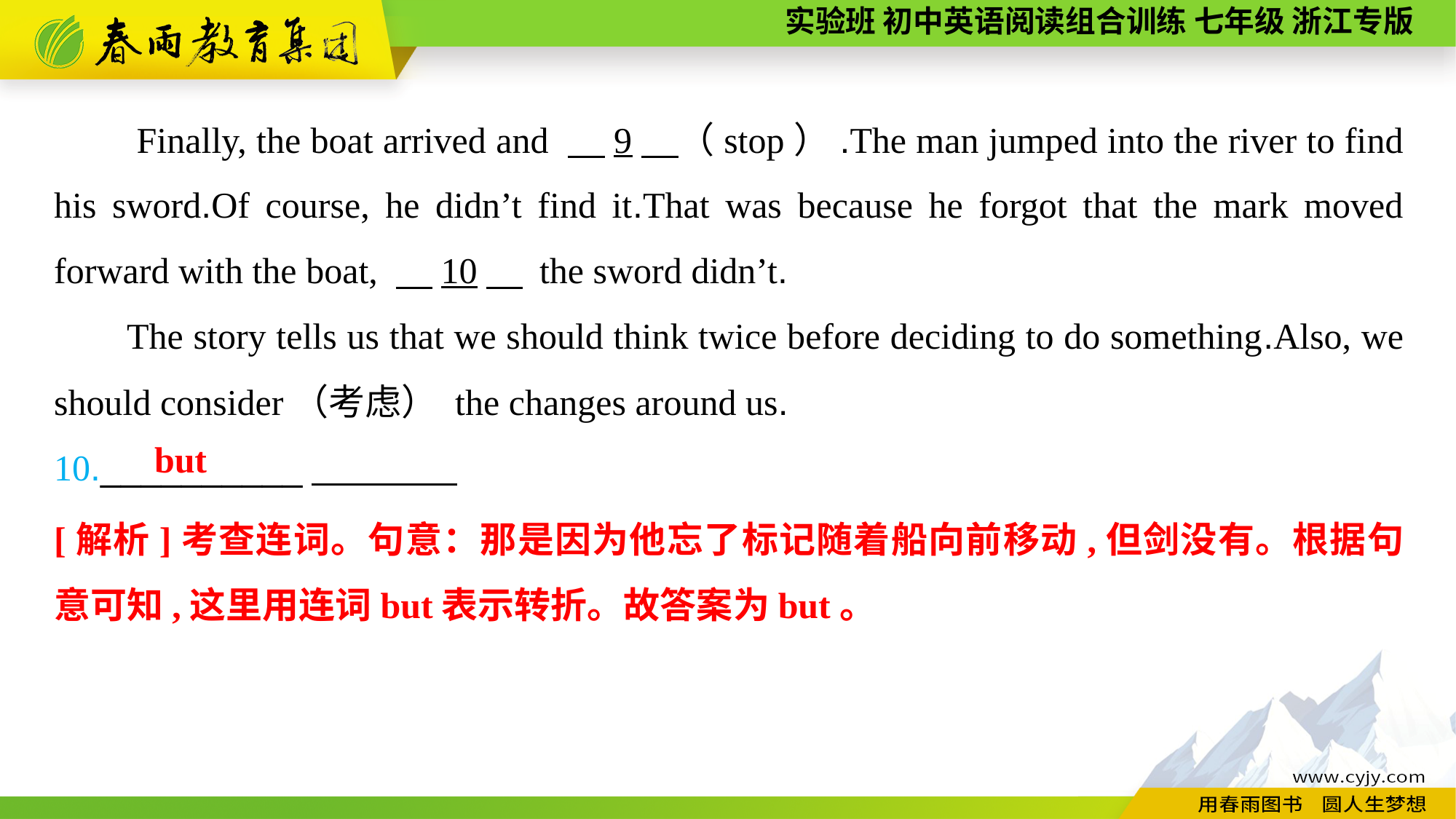

Finally, the boat arrived and 　9　（stop）.The man jumped into the river to find his sword.Of course, he didn’t find it.That was because he forgot that the mark moved forward with the boat, 　10　 the sword didn’t.
The story tells us that we should think twice before deciding to do something.Also, we should consider（考虑） the changes around us.
10.__________
but
[解析]考查连词。句意：那是因为他忘了标记随着船向前移动,但剑没有。根据句意可知,这里用连词but表示转折。故答案为but。